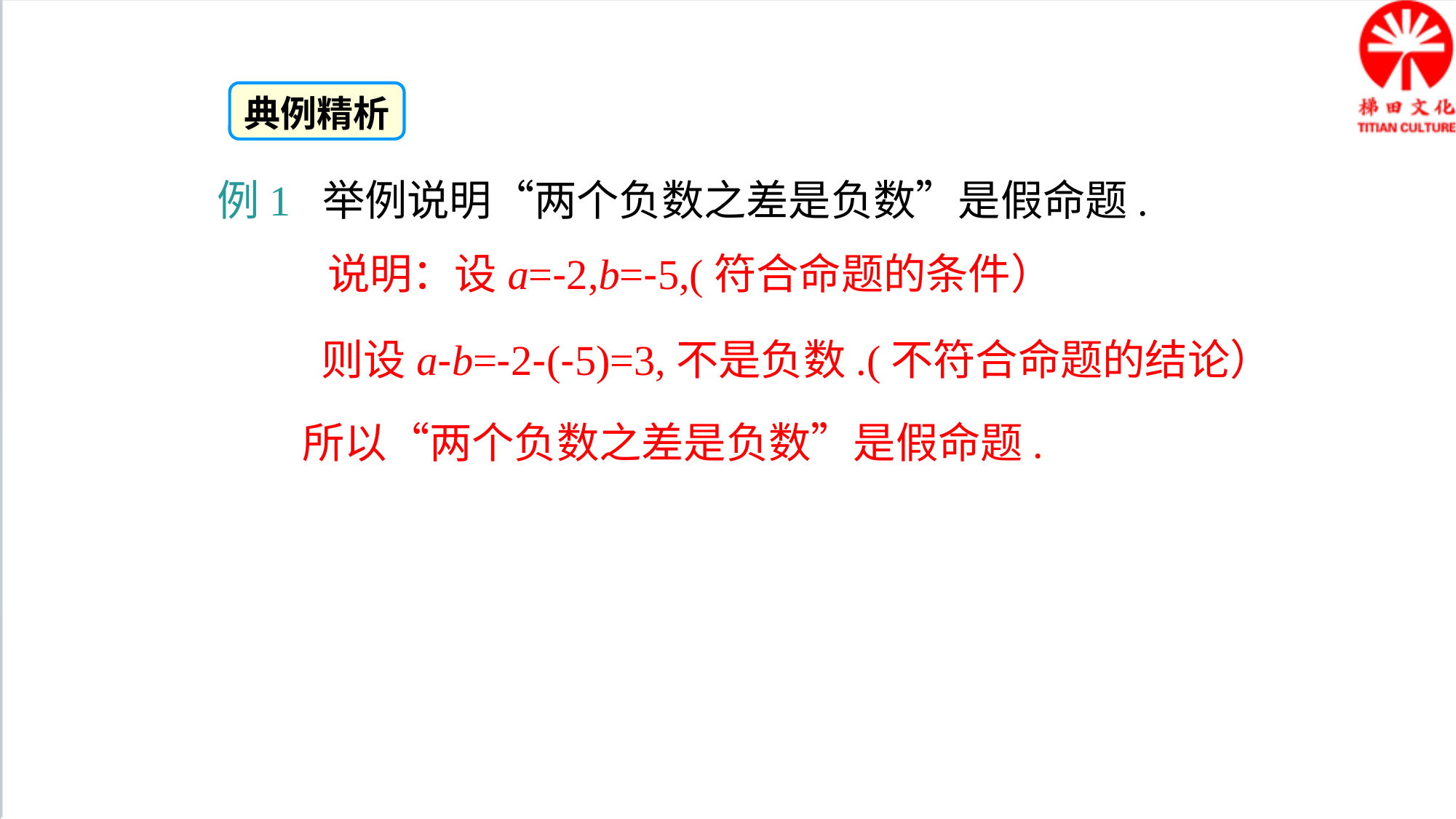

典例精析
例1  举例说明“两个负数之差是负数”是假命题.
说明：设a=-2,b=-5,(符合命题的条件）
则设a-b=-2-(-5)=3,不是负数.(不符合命题的结论）
所以“两个负数之差是负数”是假命题.